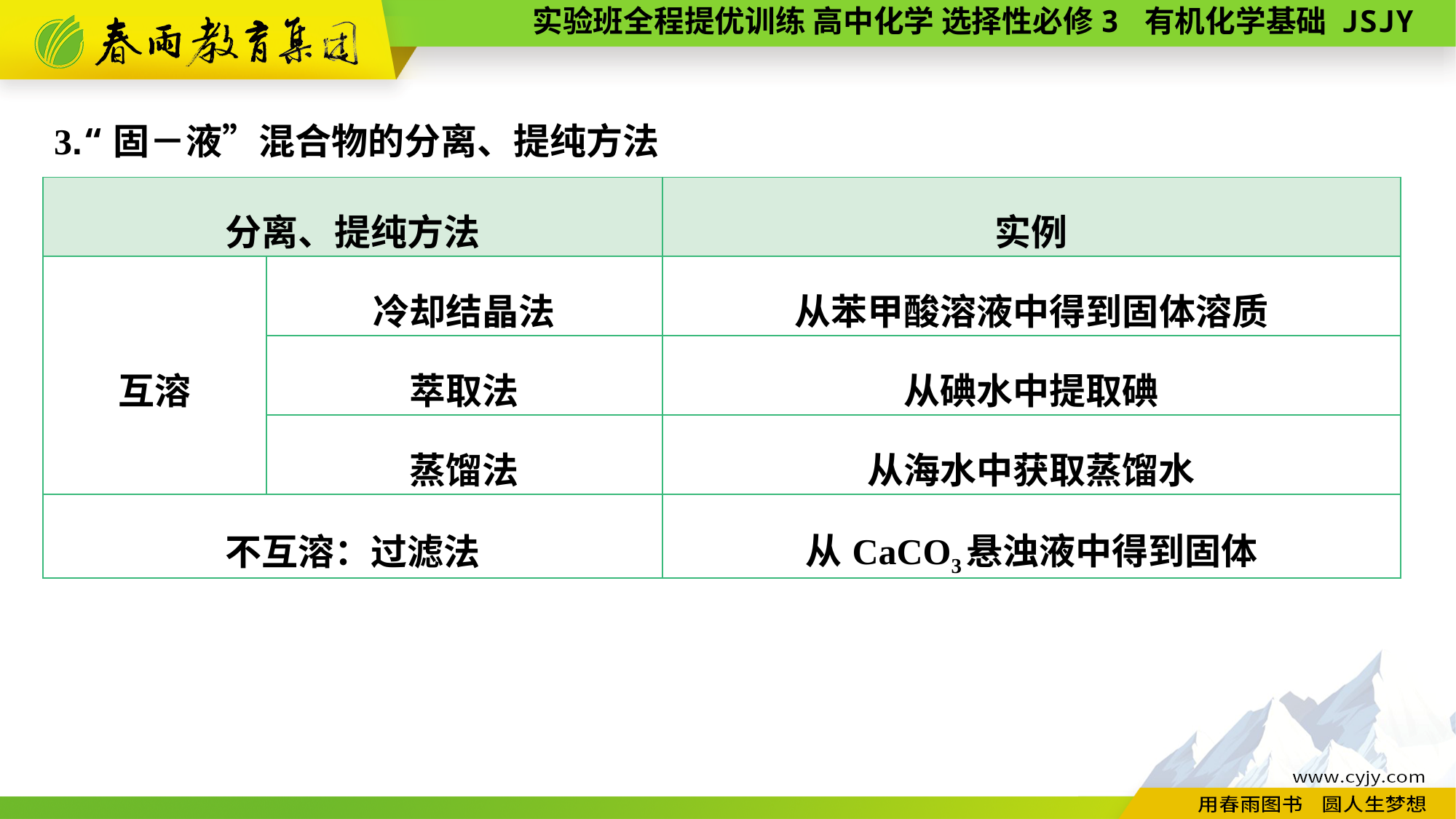

3.“固－液”混合物的分离、提纯方法
| 分离、提纯方法 |  | 实例 |
| --- | --- | --- |
| 互溶 | 冷却结晶法 | 从苯甲酸溶液中得到固体溶质 |
|  | 萃取法 | 从碘水中提取碘 |
|  | 蒸馏法 | 从海水中获取蒸馏水 |
| 不互溶：过滤法 |  | 从CaCO3悬浊液中得到固体 |